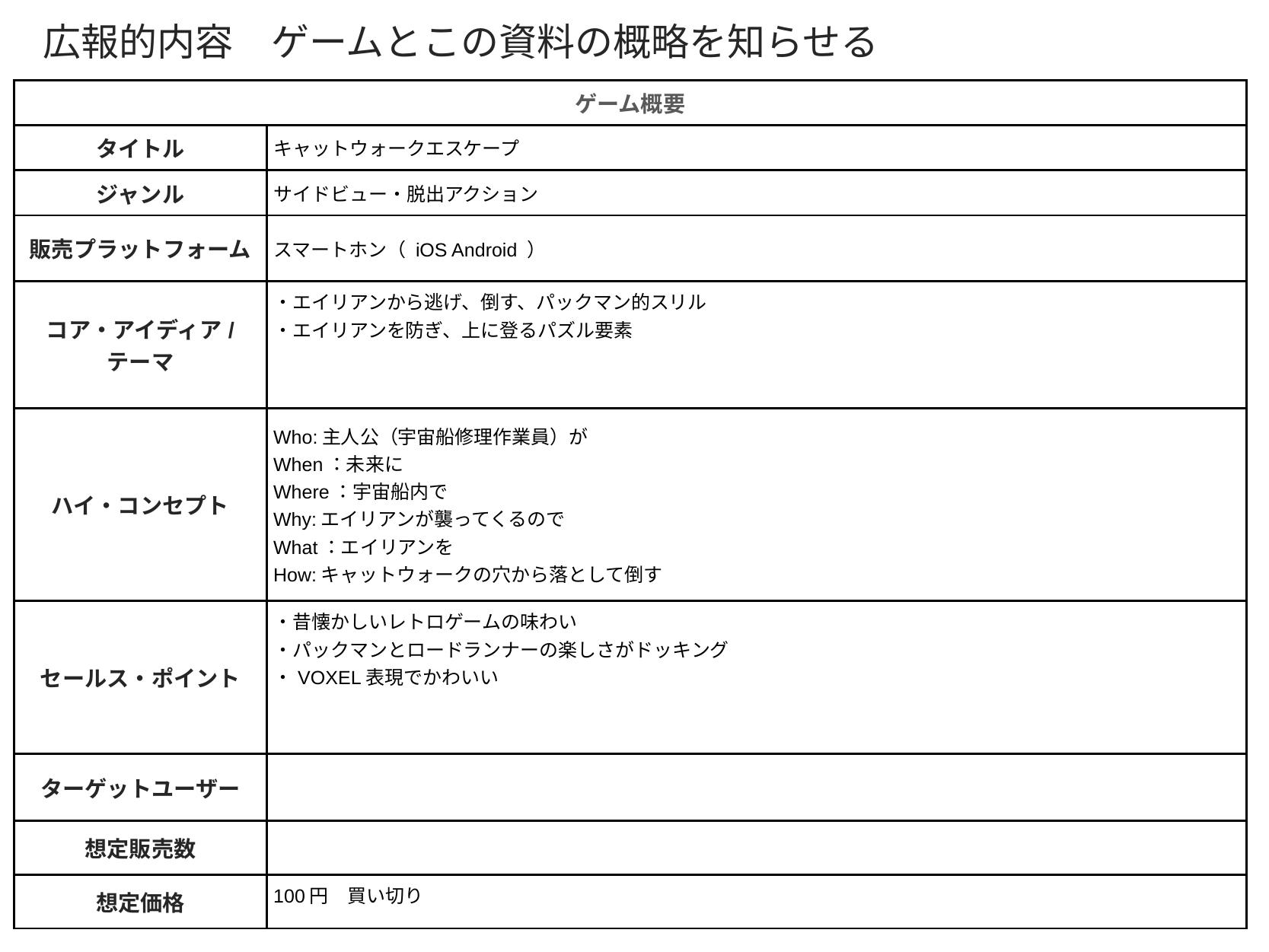

# 広報的内容　ゲームとこの資料の概略を知らせる
| ゲーム概要 |  |
| --- | --- |
| タイトル | キャットウォークエスケープ |
| ジャンル | サイドビュー・脱出アクション |
| 販売プラットフォーム | スマートホン（ iOS Android ） |
| コア・アイディア/ テーマ | ・エイリアンから逃げ、倒す、パックマン的スリル ・エイリアンを防ぎ、上に登るパズル要素 |
| ハイ・コンセプト | Who:主人公（宇宙船修理作業員）が When：未来に Where：宇宙船内で Why:エイリアンが襲ってくるので What：エイリアンを How:キャットウォークの穴から落として倒す |
| セールス・ポイント | ・昔懐かしいレトロゲームの味わい ・パックマンとロードランナーの楽しさがドッキング ・VOXEL表現でかわいい |
| ターゲットユーザー |  |
| 想定販売数 |  |
| 想定価格 | 100円　買い切り |